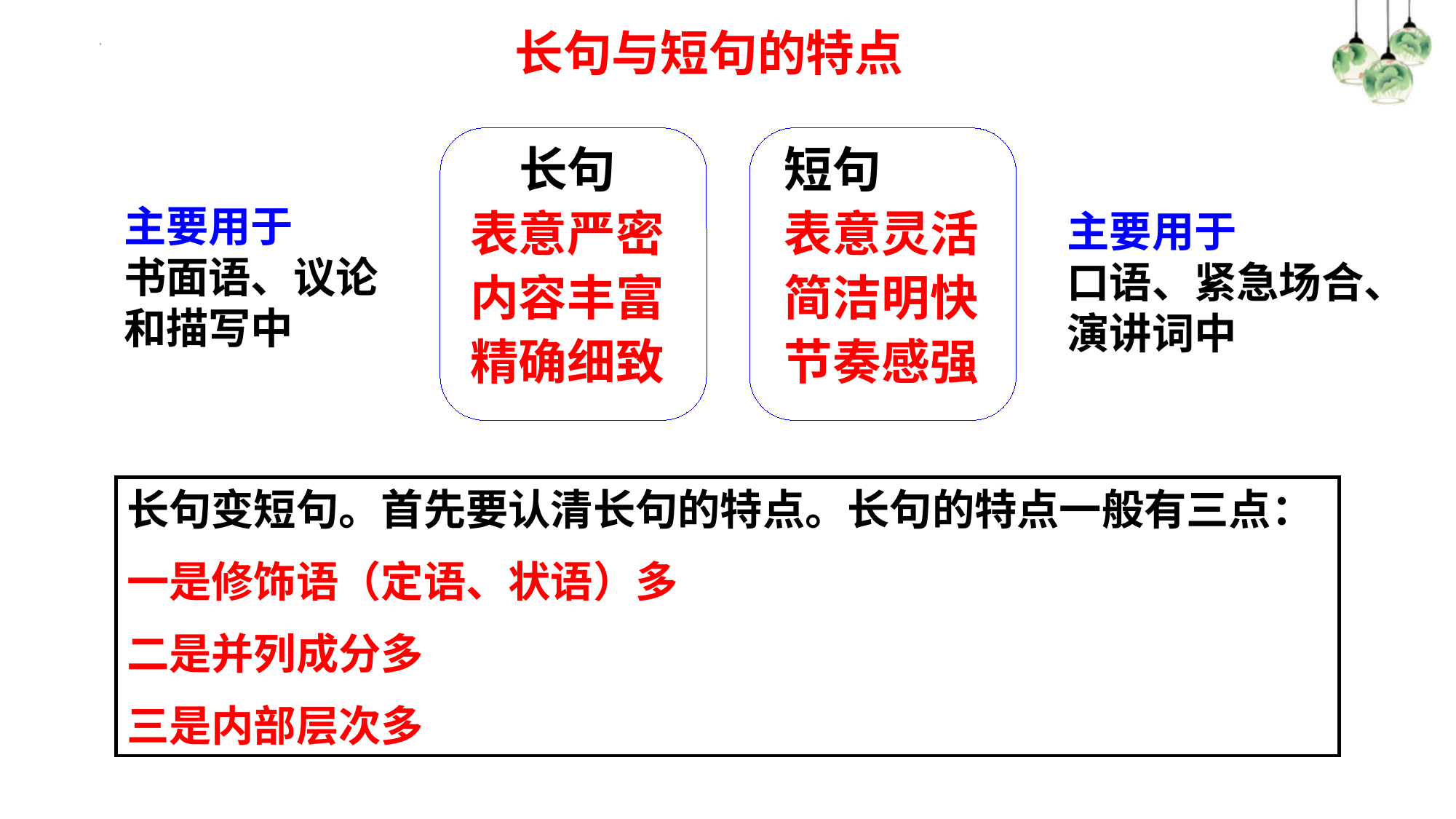

长句与短句的特点

长句
表意严密
内容丰富
精确细致

短句　　表意灵活简洁明快节奏感强

主要用于
书面语、议论和描写中
主要用于
口语、紧急场合、演讲词中
长句变短句。首先要认清长句的特点。长句的特点一般有三点：
一是修饰语（定语、状语）多
二是并列成分多
三是内部层次多